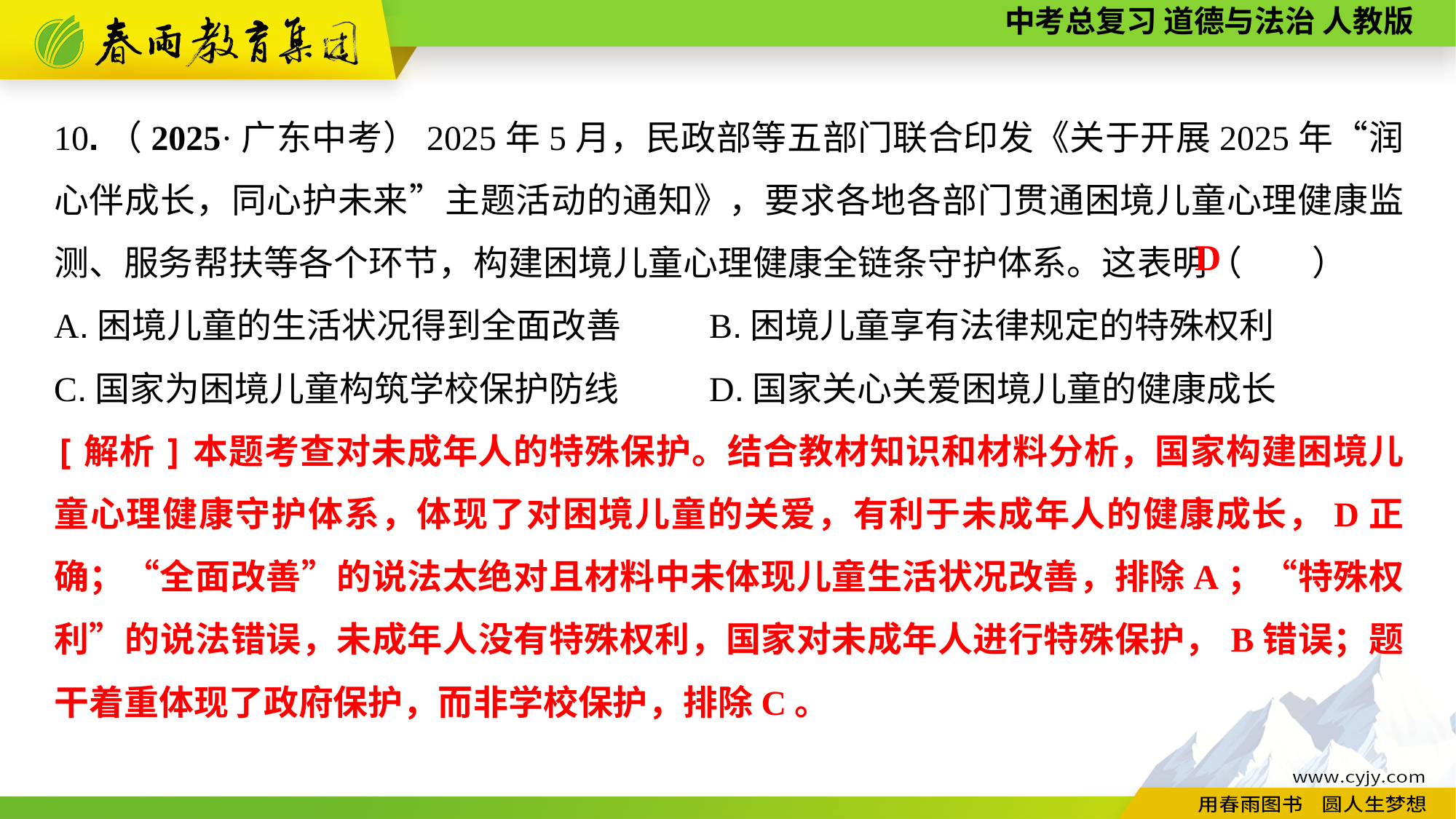

10.（2025·广东中考）2025年5月，民政部等五部门联合印发《关于开展2025年“润心伴成长，同心护未来”主题活动的通知》，要求各地各部门贯通困境儿童心理健康监测、服务帮扶等各个环节，构建困境儿童心理健康全链条守护体系。这表明（　　）
A.困境儿童的生活状况得到全面改善	B.困境儿童享有法律规定的特殊权利
C.国家为困境儿童构筑学校保护防线	D.国家关心关爱困境儿童的健康成长
D
[解析]本题考查对未成年人的特殊保护。结合教材知识和材料分析，国家构建困境儿童心理健康守护体系，体现了对困境儿童的关爱，有利于未成年人的健康成长，D正确；“全面改善”的说法太绝对且材料中未体现儿童生活状况改善，排除A；“特殊权利”的说法错误，未成年人没有特殊权利，国家对未成年人进行特殊保护，B错误；题干着重体现了政府保护，而非学校保护，排除C。